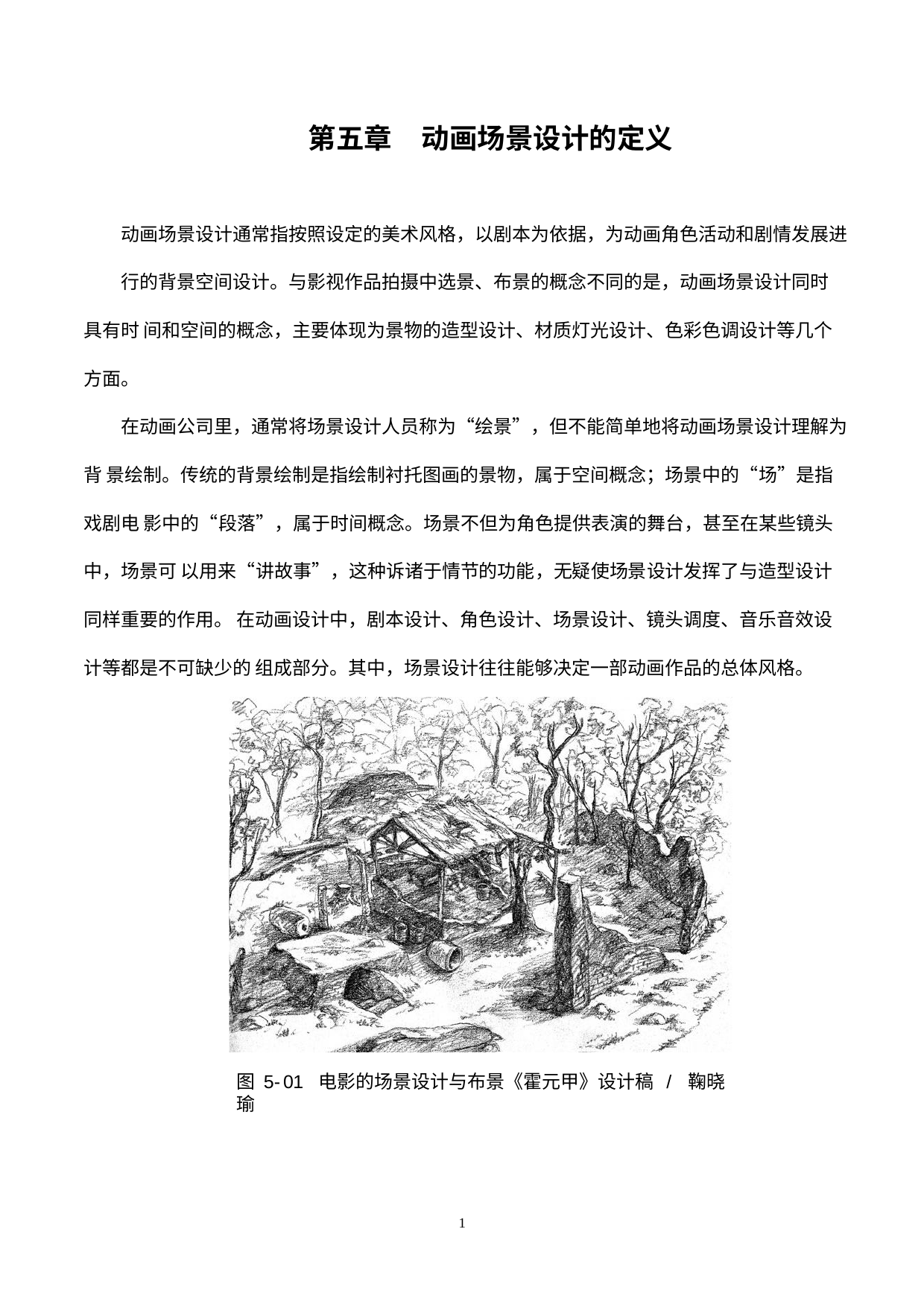

第五章	动画场景设计的定义
动画场景设计通常指按照设定的美术风格，以剧本为依据，为动画角色活动和剧情发展进
行的背景空间设计。与影视作品拍摄中选景、布景的概念不同的是，动画场景设计同时具有时 间和空间的概念，主要体现为景物的造型设计、材质灯光设计、色彩色调设计等几个方面。
在动画公司里，通常将场景设计人员称为“绘景”，但不能简单地将动画场景设计理解为背 景绘制。传统的背景绘制是指绘制衬托图画的景物，属于空间概念；场景中的“场”是指戏剧电 影中的“段落”，属于时间概念。场景不但为角色提供表演的舞台，甚至在某些镜头中，场景可 以用来“讲故事”，这种诉诸于情节的功能，无疑使场景设计发挥了与造型设计同样重要的作用。 在动画设计中，剧本设计、角色设计、场景设计、镜头调度、音乐音效设计等都是不可缺少的 组成部分。其中，场景设计往往能够决定一部动画作品的总体风格。

图 5-01  电影的场景设计与布景《霍元甲》设计稿  /  鞠晓瑜
1